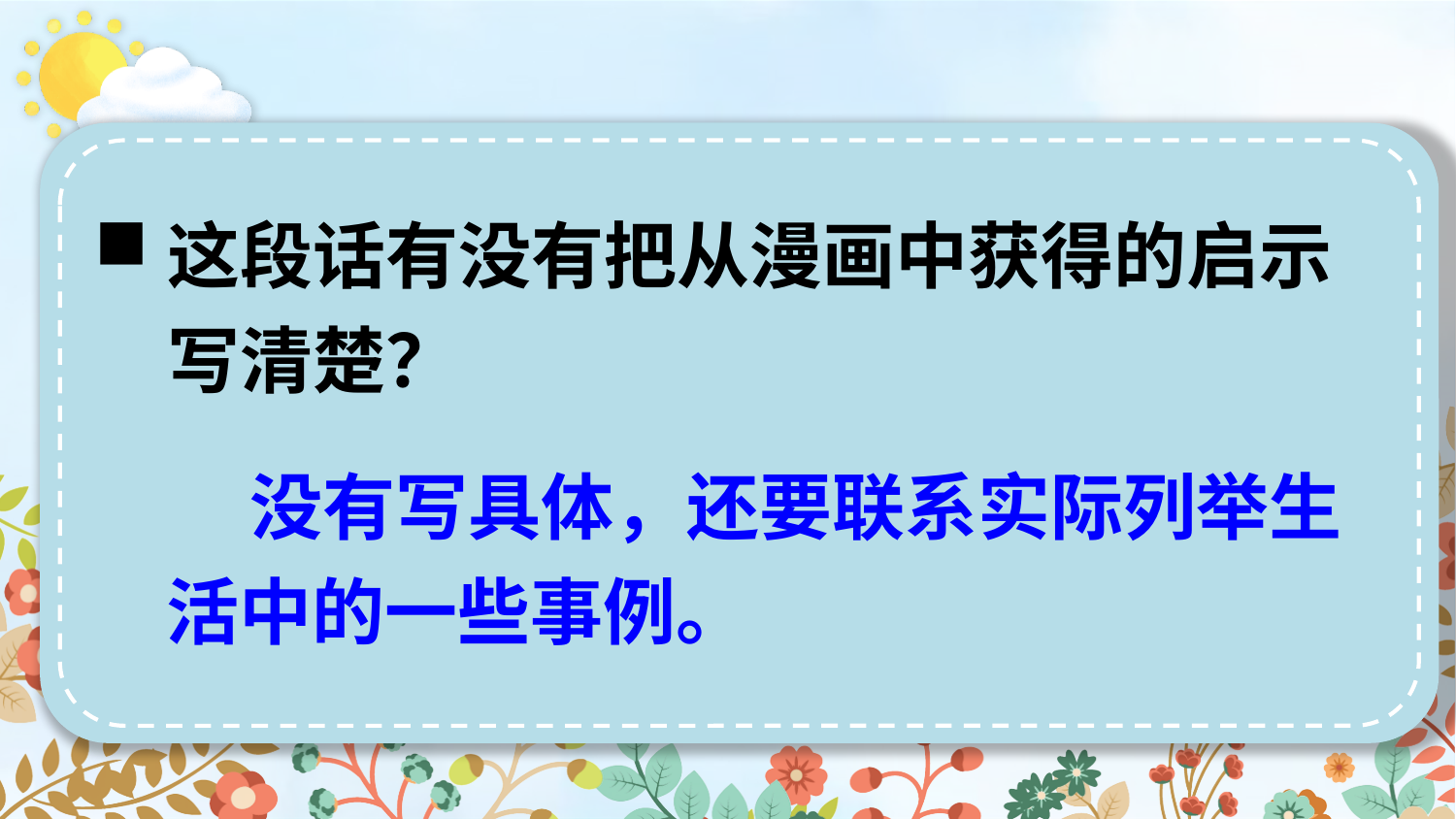

这段话有没有把从漫画中获得的启示写清楚？
    没有写具体，还要联系实际列举生活中的一些事例。